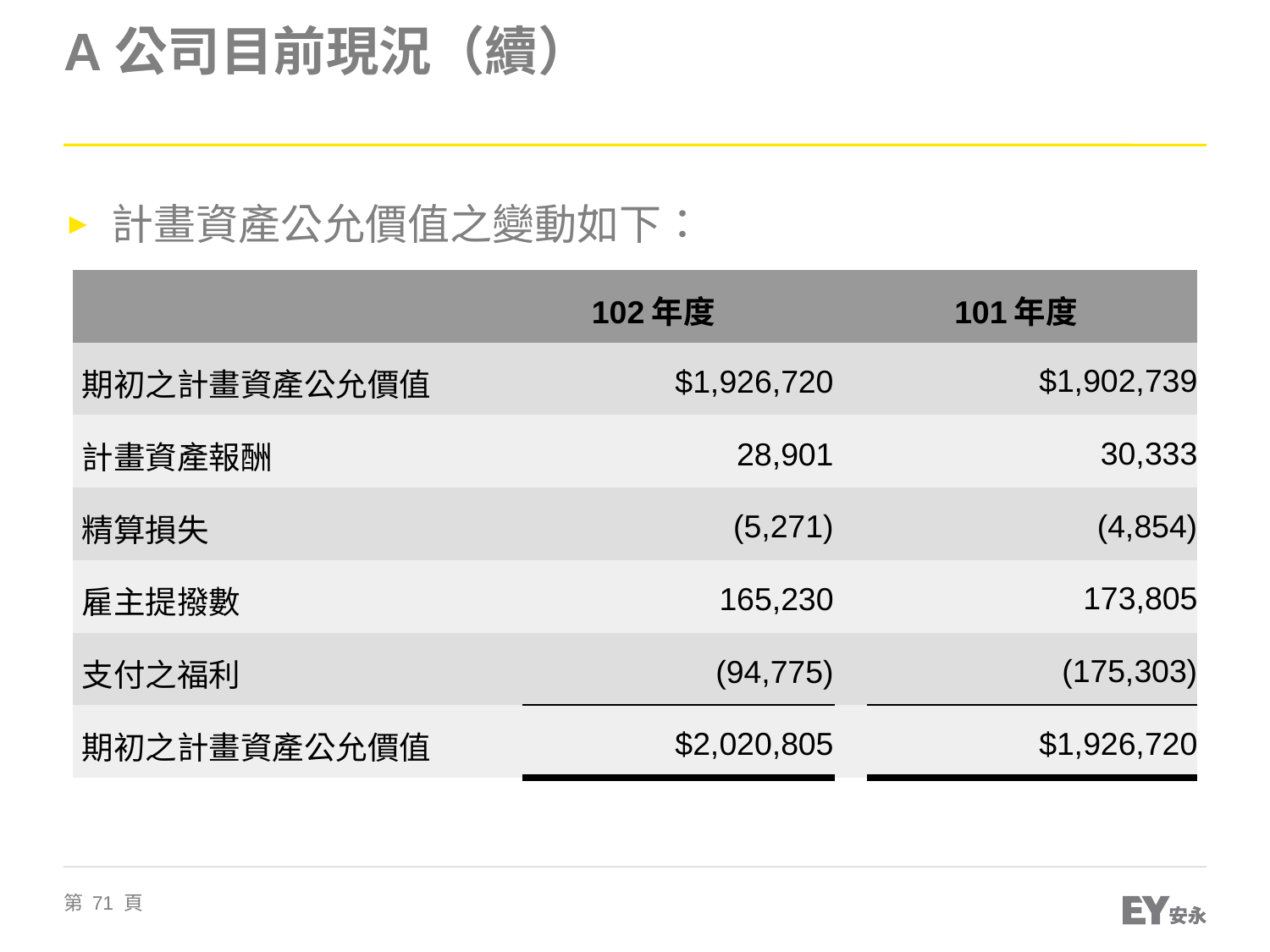

# A公司目前現況（續）
計畫資產公允價值之變動如下：

|  | 102年度 |  | 101年度 |  |
| --- | --- | --- | --- | --- |
| 期初之計畫資產公允價值 |  | $1,926,720 |  | $1,902,739 |
| 計畫資產報酬 |  | 28,901 |  | 30,333 |
| 精算損失 |  | (5,271) |  | (4,854) |
| 雇主提撥數 |  | 165,230 |  | 173,805 |
| 支付之福利 |  | (94,775) |  | (175,303) |
| 期初之計畫資產公允價值 |  | $2,020,805 |  | $1,926,720 |